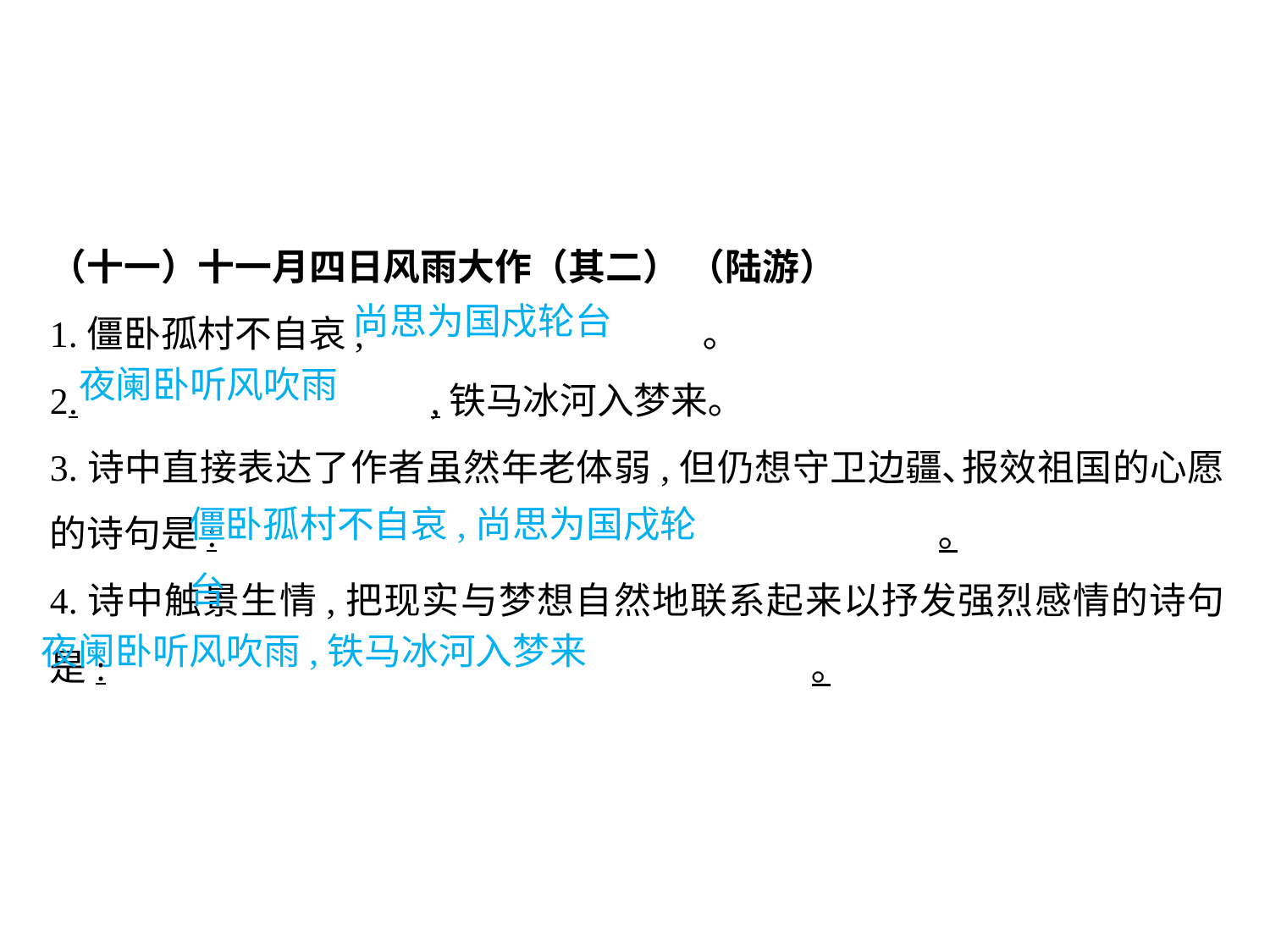

（十一）十一月四日风雨大作（其二） （陆游）
1.僵卧孤村不自哀,			 ｡
2.			,铁马冰河入梦来｡
3.诗中直接表达了作者虽然年老体弱,但仍想守卫边疆､报效祖国的心愿的诗句是:						｡
4.诗中触景生情,把现实与梦想自然地联系起来以抒发强烈感情的诗句是:						｡
尚思为国戍轮台
夜阑卧听风吹雨
僵卧孤村不自哀,尚思为国戍轮台
夜阑卧听风吹雨,铁马冰河入梦来